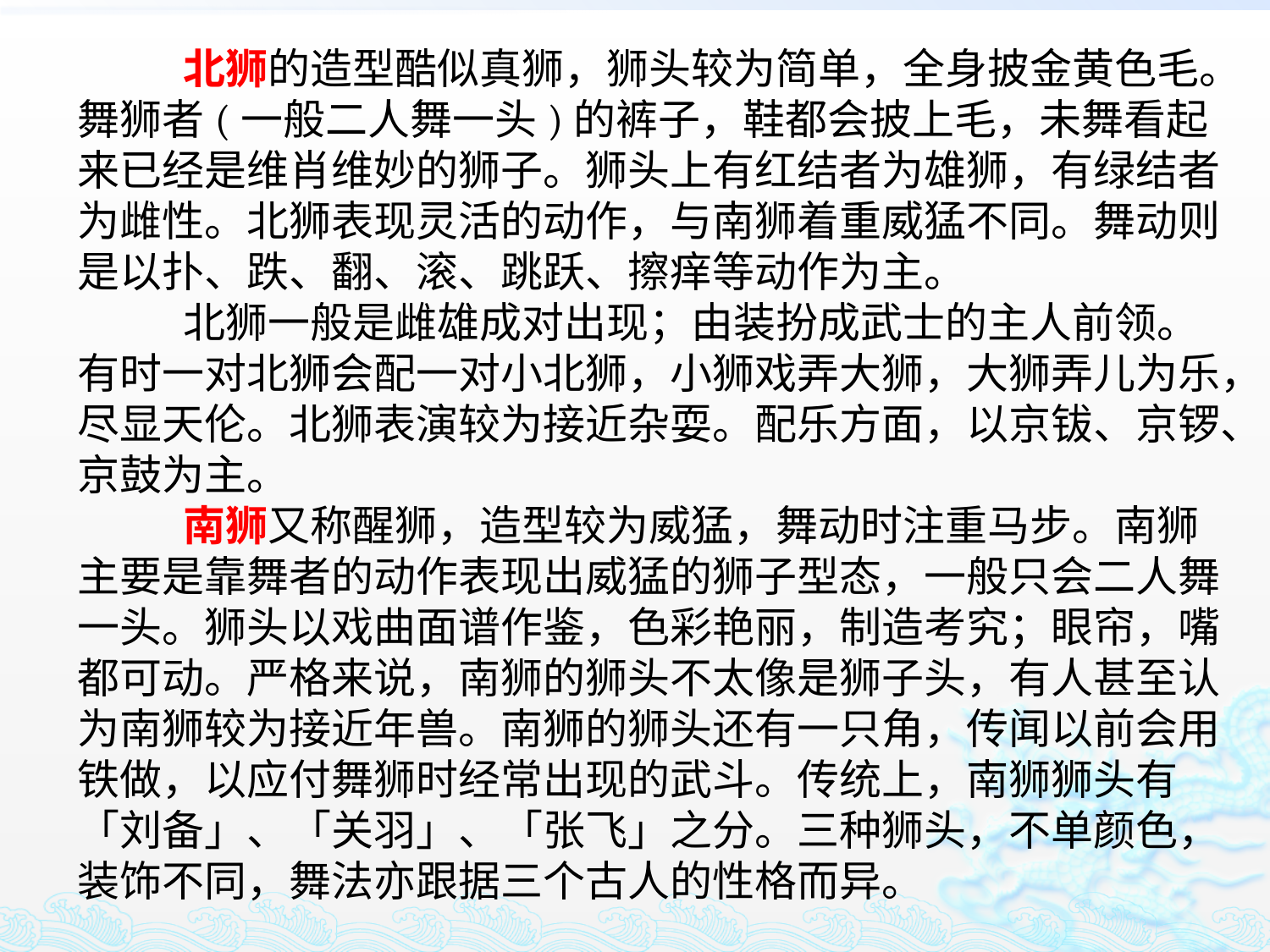

北狮的造型酷似真狮，狮头较为简单，全身披金黄色毛。舞狮者(一般二人舞一头)的裤子，鞋都会披上毛，未舞看起来已经是维肖维妙的狮子。狮头上有红结者为雄狮，有绿结者为雌性。北狮表现灵活的动作，与南狮着重威猛不同。舞动则是以扑、跌、翻、滚、跳跃、擦痒等动作为主。
          北狮一般是雌雄成对出现；由装扮成武士的主人前领。有时一对北狮会配一对小北狮，小狮戏弄大狮，大狮弄儿为乐，尽显天伦。北狮表演较为接近杂耍。配乐方面，以京钹、京锣、京鼓为主。
          南狮又称醒狮，造型较为威猛，舞动时注重马步。南狮主要是靠舞者的动作表现出威猛的狮子型态，一般只会二人舞一头。狮头以戏曲面谱作鉴，色彩艳丽，制造考究；眼帘，嘴都可动。严格来说，南狮的狮头不太像是狮子头，有人甚至认为南狮较为接近年兽。南狮的狮头还有一只角，传闻以前会用铁做，以应付舞狮时经常出现的武斗。传统上，南狮狮头有「刘备」、「关羽」、「张飞」之分。三种狮头，不单颜色，装饰不同，舞法亦跟据三个古人的性格而异。